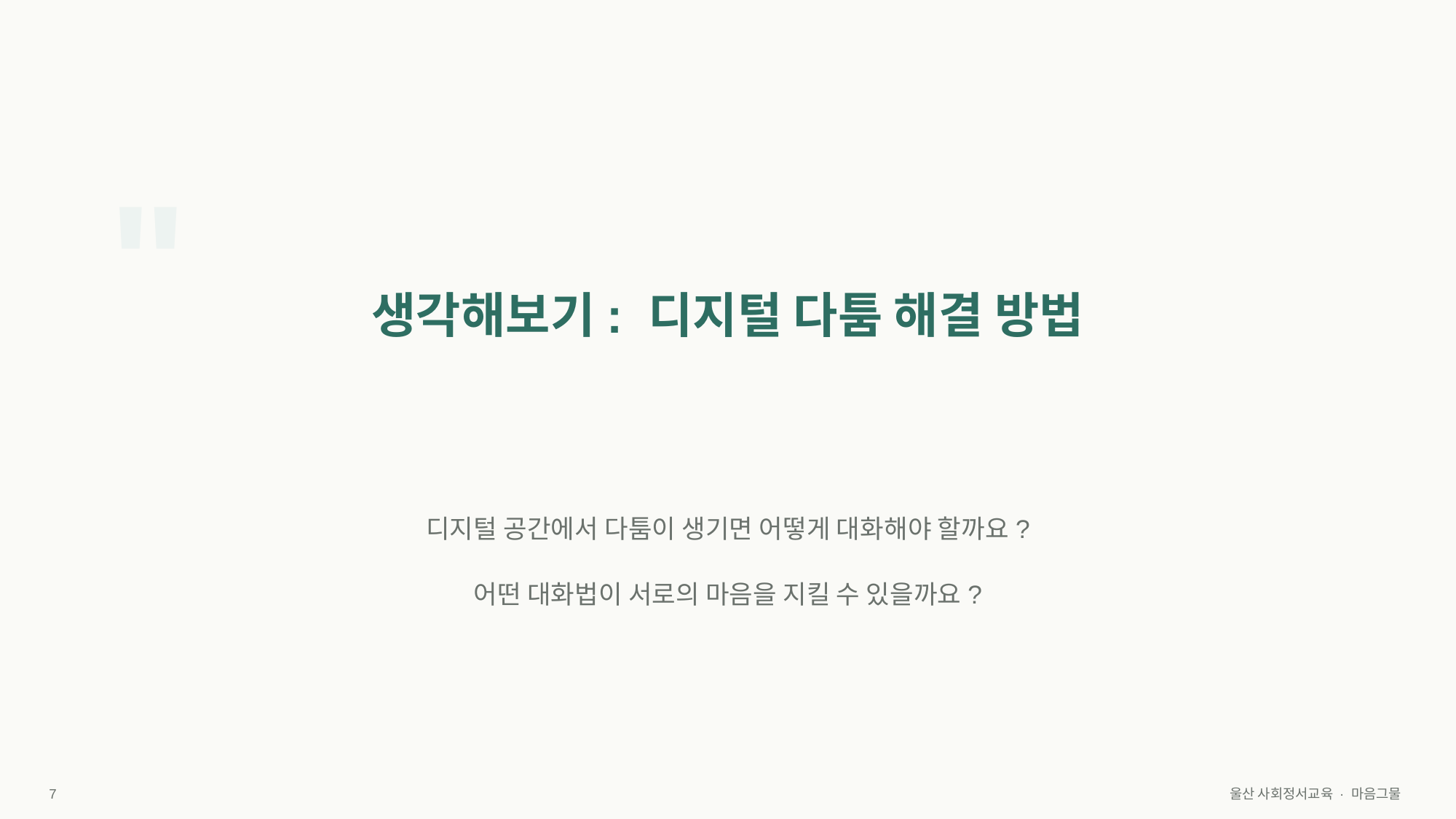

"
생각해보기: 디지털 다툼 해결 방법
디지털 공간에서 다툼이 생기면 어떻게 대화해야 할까요?
어떤 대화법이 서로의 마음을 지킬 수 있을까요?
7
울산 사회정서교육 · 마음그물